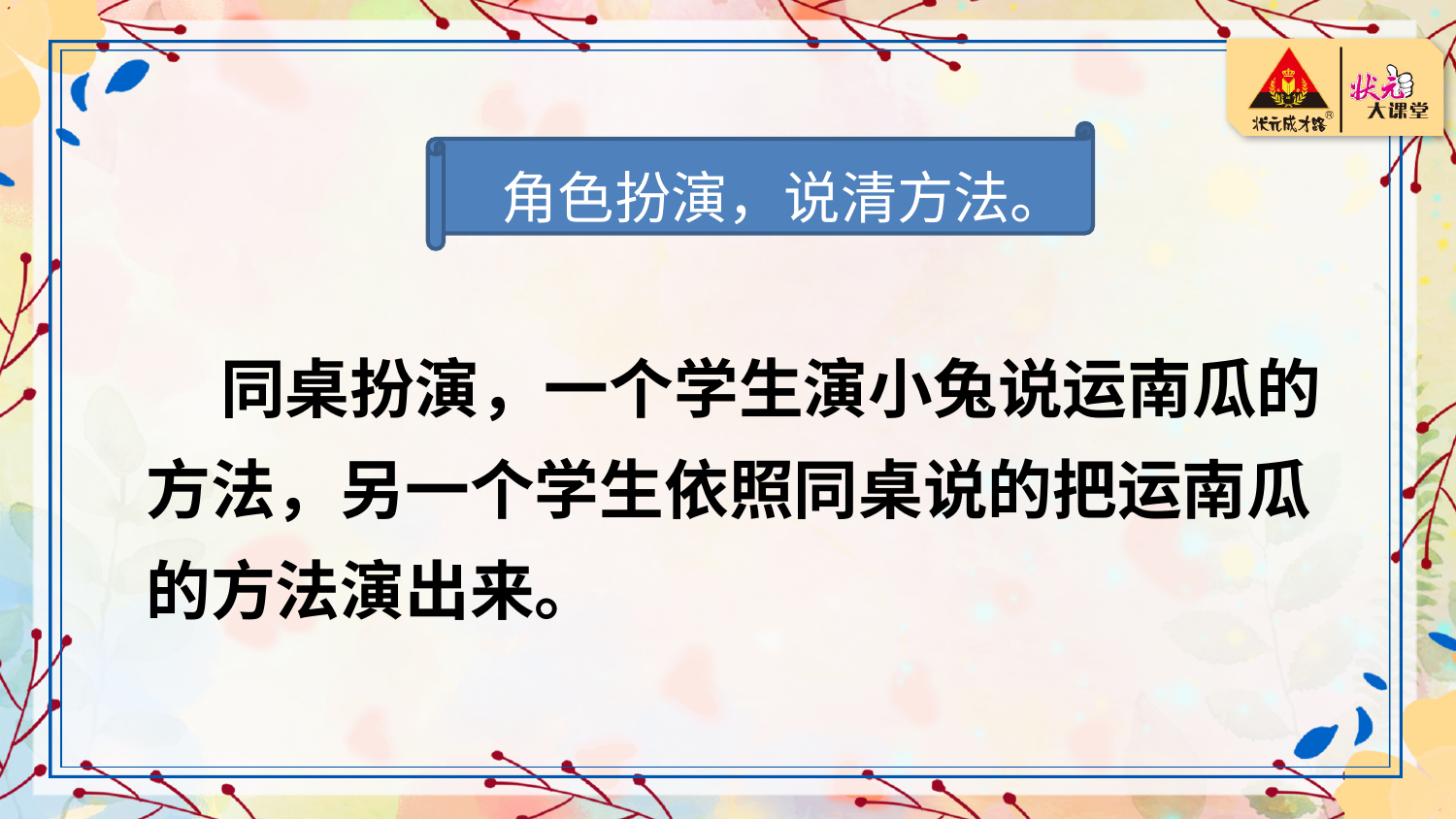

角色扮演，说清方法。
    同桌扮演，一个学生演小兔说运南瓜的方法，另一个学生依照同桌说的把运南瓜的方法演出来。